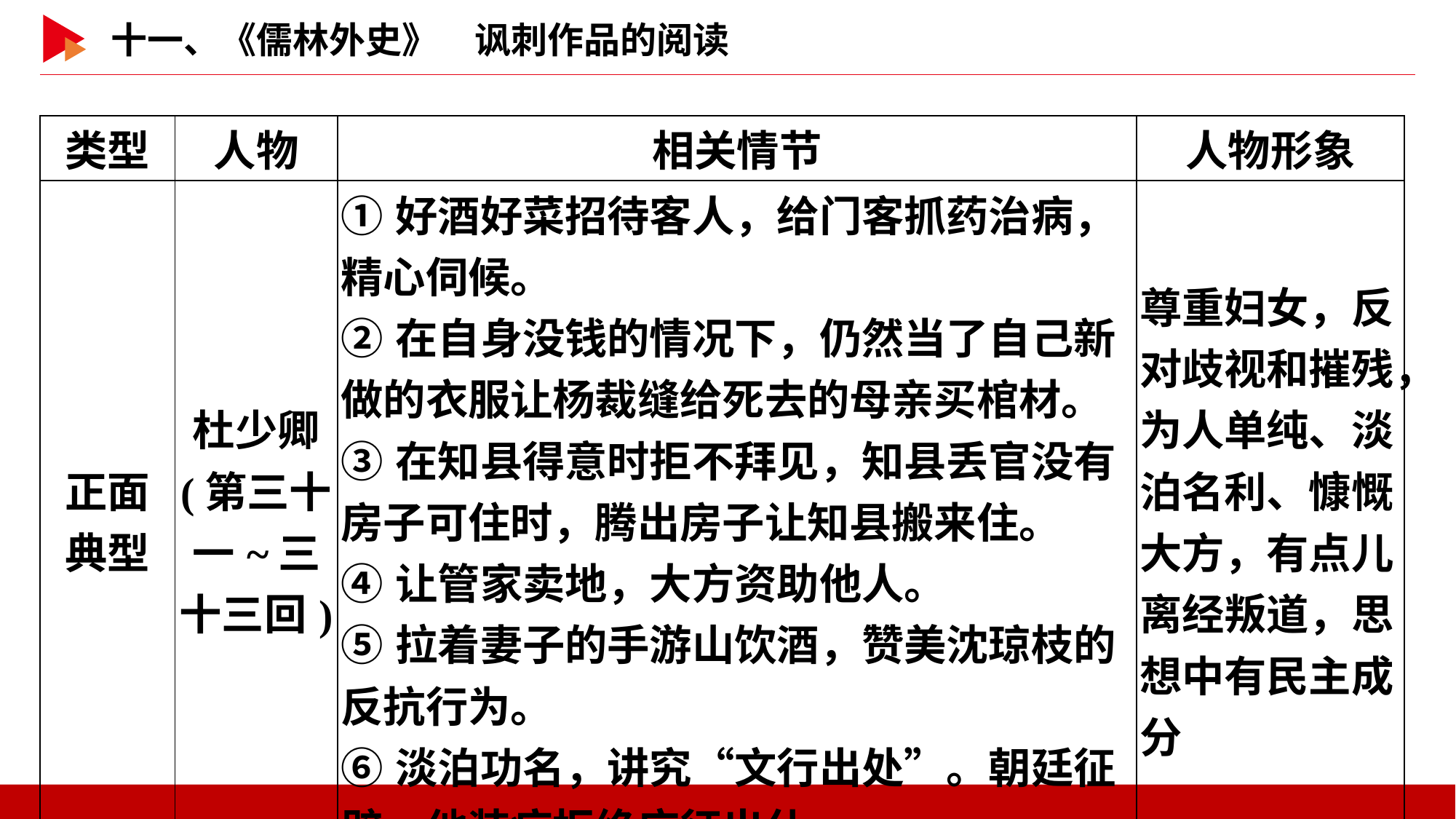

| 类型 | 人物 | 相关情节 | 人物形象 |
| --- | --- | --- | --- |
| 正面 典型 | 杜少卿 (第三十 一~三 十三回) | ①好酒好菜招待客人，给门客抓药治病，精心伺候。 ②在自身没钱的情况下，仍然当了自己新做的衣服让杨裁缝给死去的母亲买棺材。 ③在知县得意时拒不拜见，知县丢官没有房子可住时，腾出房子让知县搬来住。 ④让管家卖地，大方资助他人。 ⑤拉着妻子的手游山饮酒，赞美沈琼枝的反抗行为。 ⑥淡泊功名，讲究“文行出处”。朝廷征辟，他装病拒绝应征出仕。 | 尊重妇女，反对歧视和摧残，为人单纯、淡泊名利、慷慨大方，有点儿离经叛道，思想中有民主成分 |